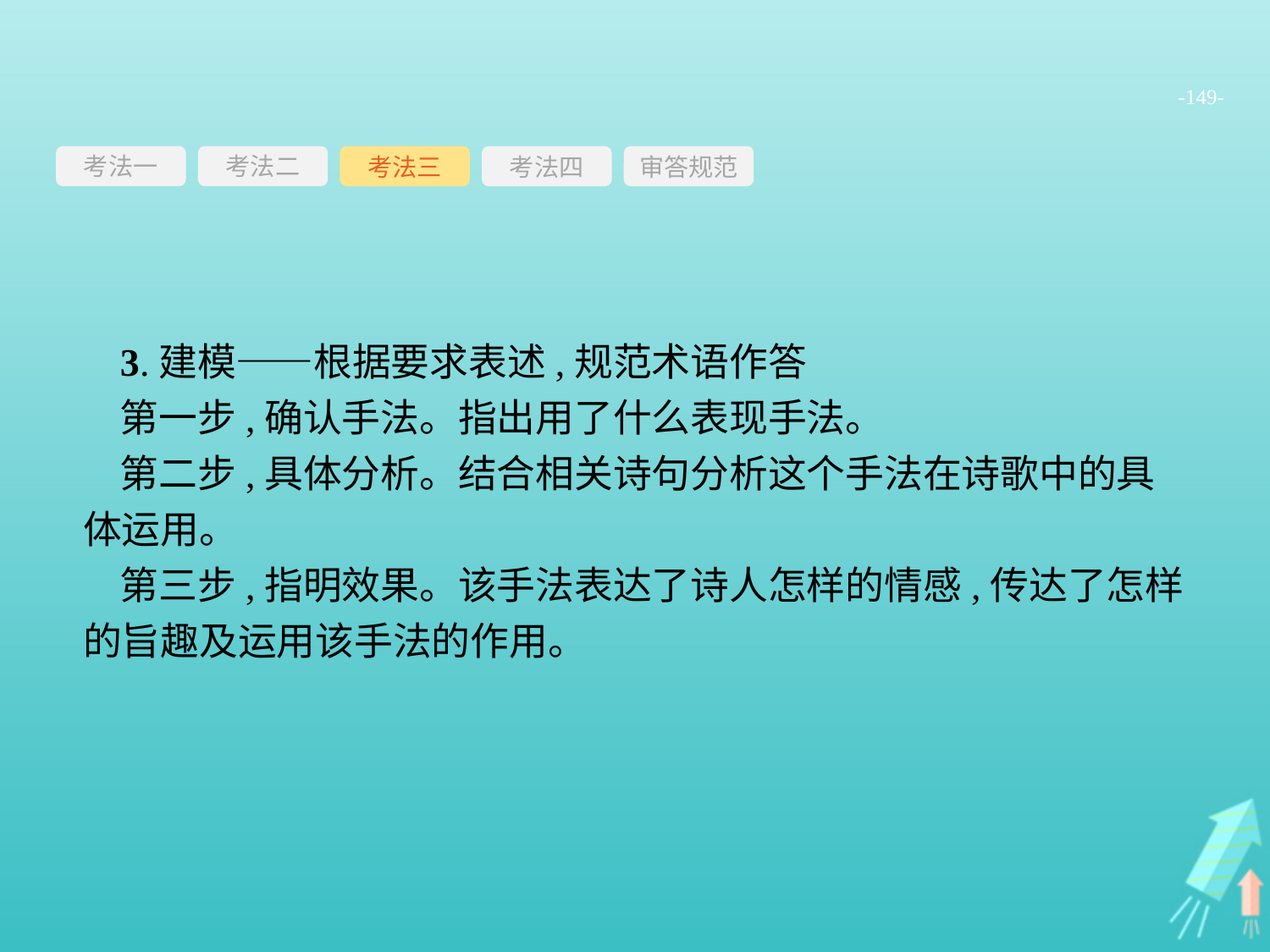

-149-
考法一
考法三
考法四
审答规范
考法二
3.建模——根据要求表述,规范术语作答
第一步,确认手法。指出用了什么表现手法。
第二步,具体分析。结合相关诗句分析这个手法在诗歌中的具体运用。
第三步,指明效果。该手法表达了诗人怎样的情感,传达了怎样的旨趣及运用该手法的作用。